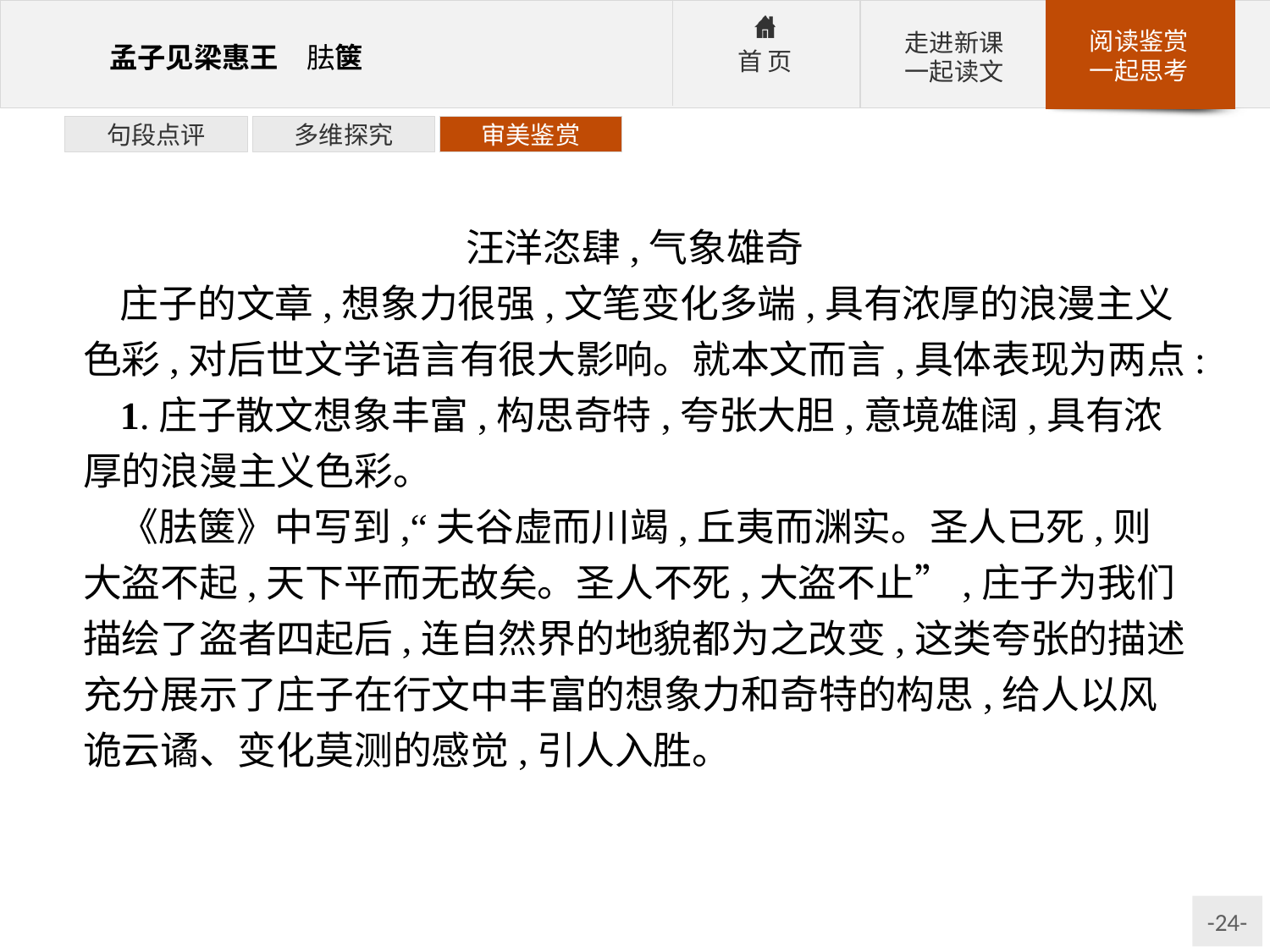

句段点评
多维探究
审美鉴赏
汪洋恣肆,气象雄奇
庄子的文章,想象力很强,文笔变化多端,具有浓厚的浪漫主义色彩,对后世文学语言有很大影响。就本文而言,具体表现为两点:
1.庄子散文想象丰富,构思奇特,夸张大胆,意境雄阔,具有浓厚的浪漫主义色彩。
《胠箧》中写到,“夫谷虚而川竭,丘夷而渊实。圣人已死,则大盗不起,天下平而无故矣。圣人不死,大盗不止”,庄子为我们描绘了盗者四起后,连自然界的地貌都为之改变,这类夸张的描述充分展示了庄子在行文中丰富的想象力和奇特的构思,给人以风诡云谲、变化莫测的感觉,引人入胜。